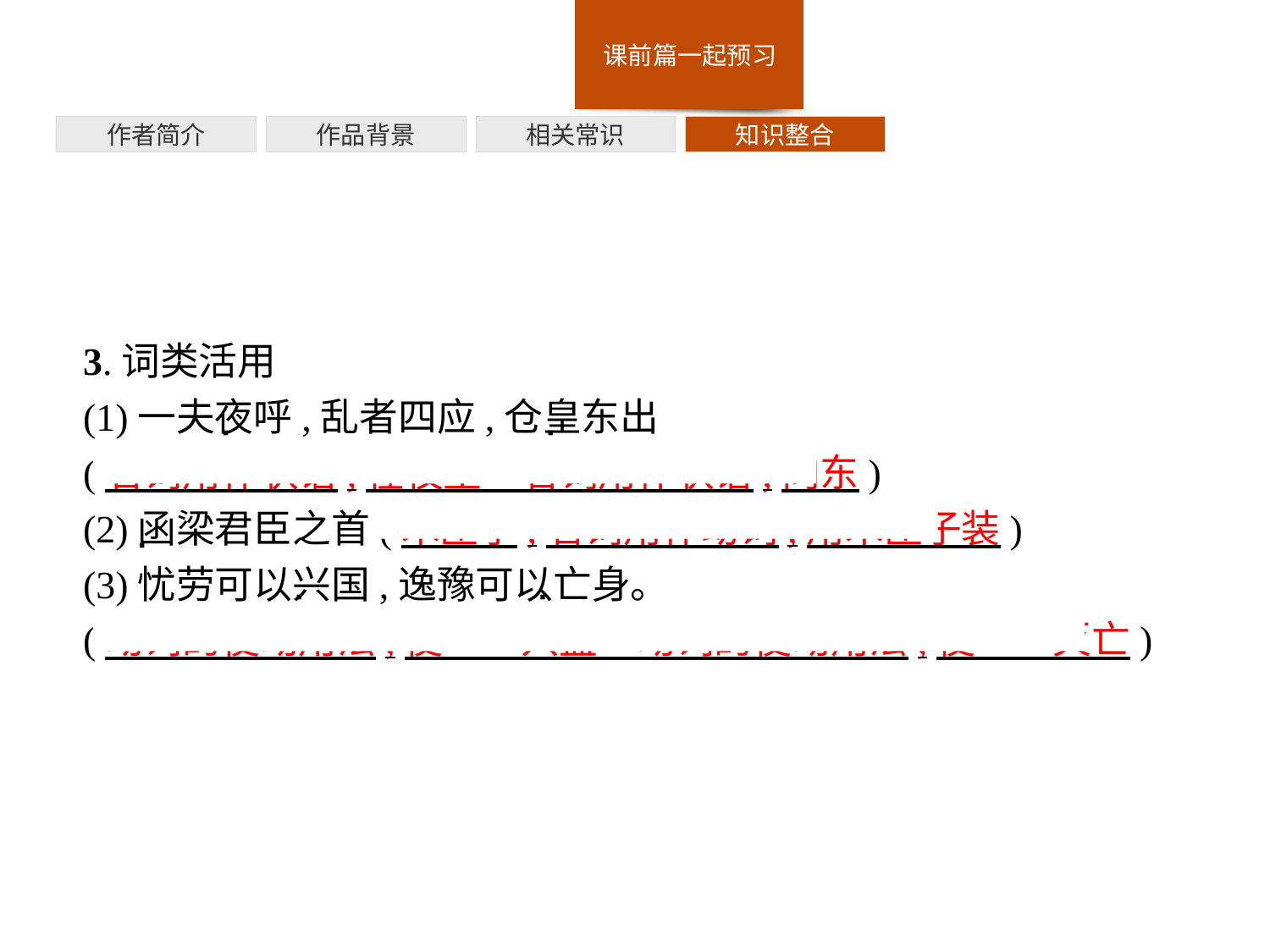

作者简介
作品背景
相关常识
知识整合
3.词类活用
(1)一夫夜呼,乱者四应,仓皇东出
(名词用作状语,在夜里　名词用作状语,向东)
(2)函梁君臣之首(木匣子,名词用作动词,用木匣子装)
(3)忧劳可以兴国,逸豫可以亡身。
(动词的使动用法,使……兴盛　动词的使动用法,使……灭亡)
·
·
·
·
·